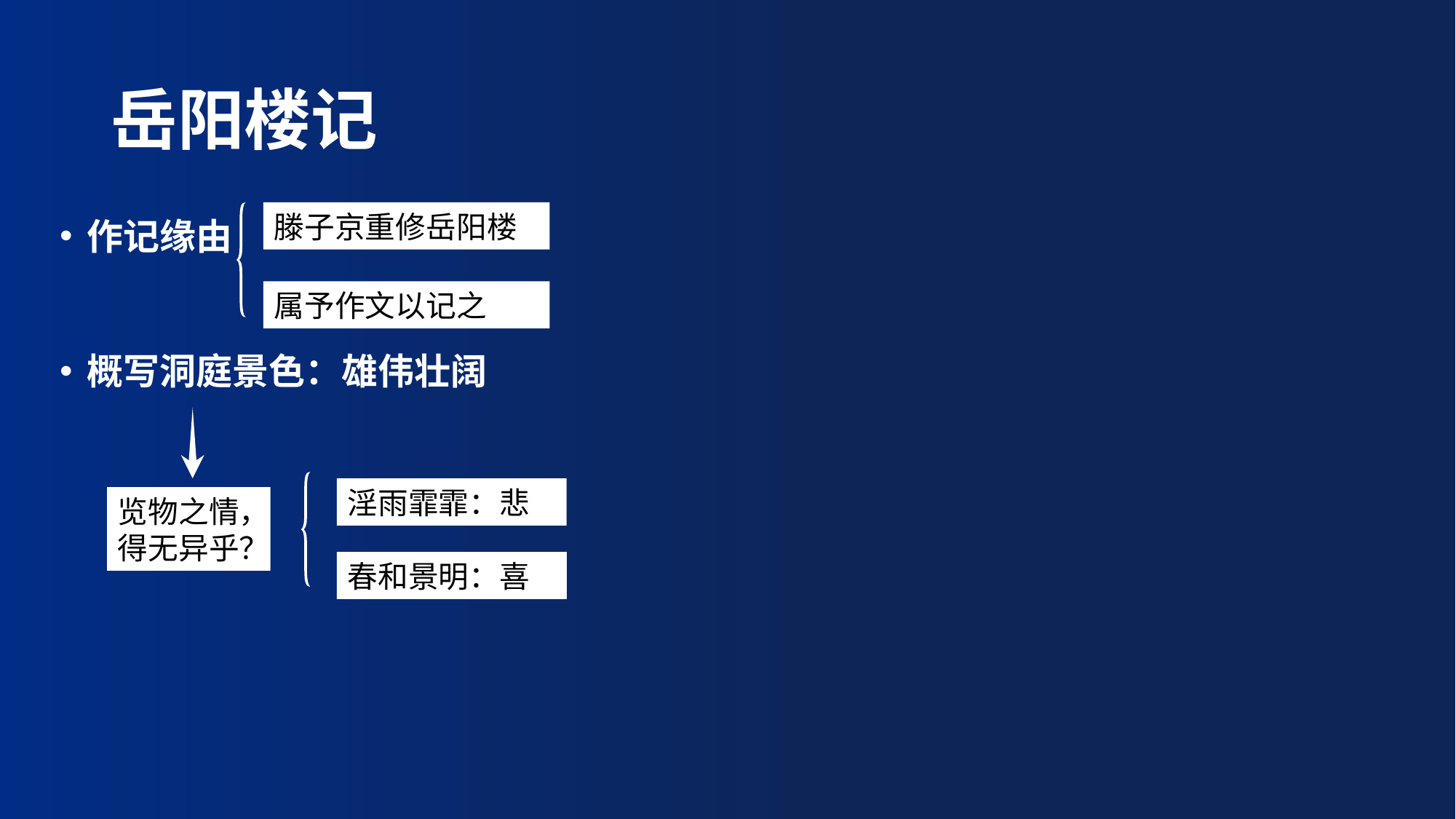

# 岳阳楼记

作记缘由

概写洞庭景色：雄伟壮阔

滕子京重修岳阳楼
属予作文以记之

淫雨霏霏：悲
览物之情，
得无异乎？
春和景明：喜